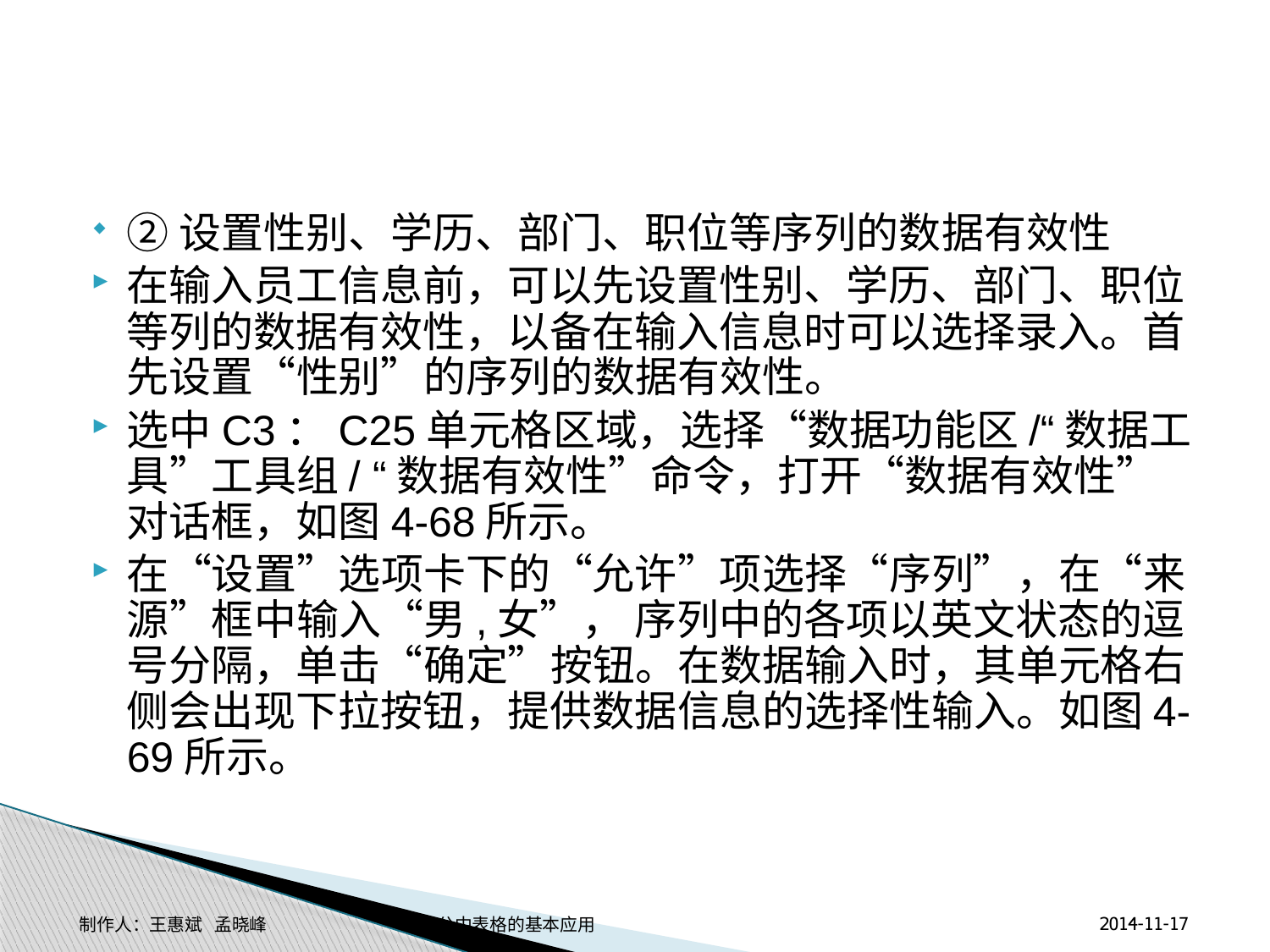

#
②设置性别、学历、部门、职位等序列的数据有效性
在输入员工信息前，可以先设置性别、学历、部门、职位等列的数据有效性，以备在输入信息时可以选择录入。首先设置“性别”的序列的数据有效性。
选中C3：C25单元格区域，选择“数据功能区/“数据工具”工具组/ “数据有效性”命令，打开“数据有效性”对话框，如图4-68所示。
在“设置”选项卡下的“允许”项选择“序列”，在“来源”框中输入“男,女”， 序列中的各项以英文状态的逗号分隔，单击“确定”按钮。在数据输入时，其单元格右侧会出现下拉按钮，提供数据信息的选择性输入。如图4-69所示。
2014-11-17
制作人：王惠斌   孟晓峰                                      办公中表格的基本应用